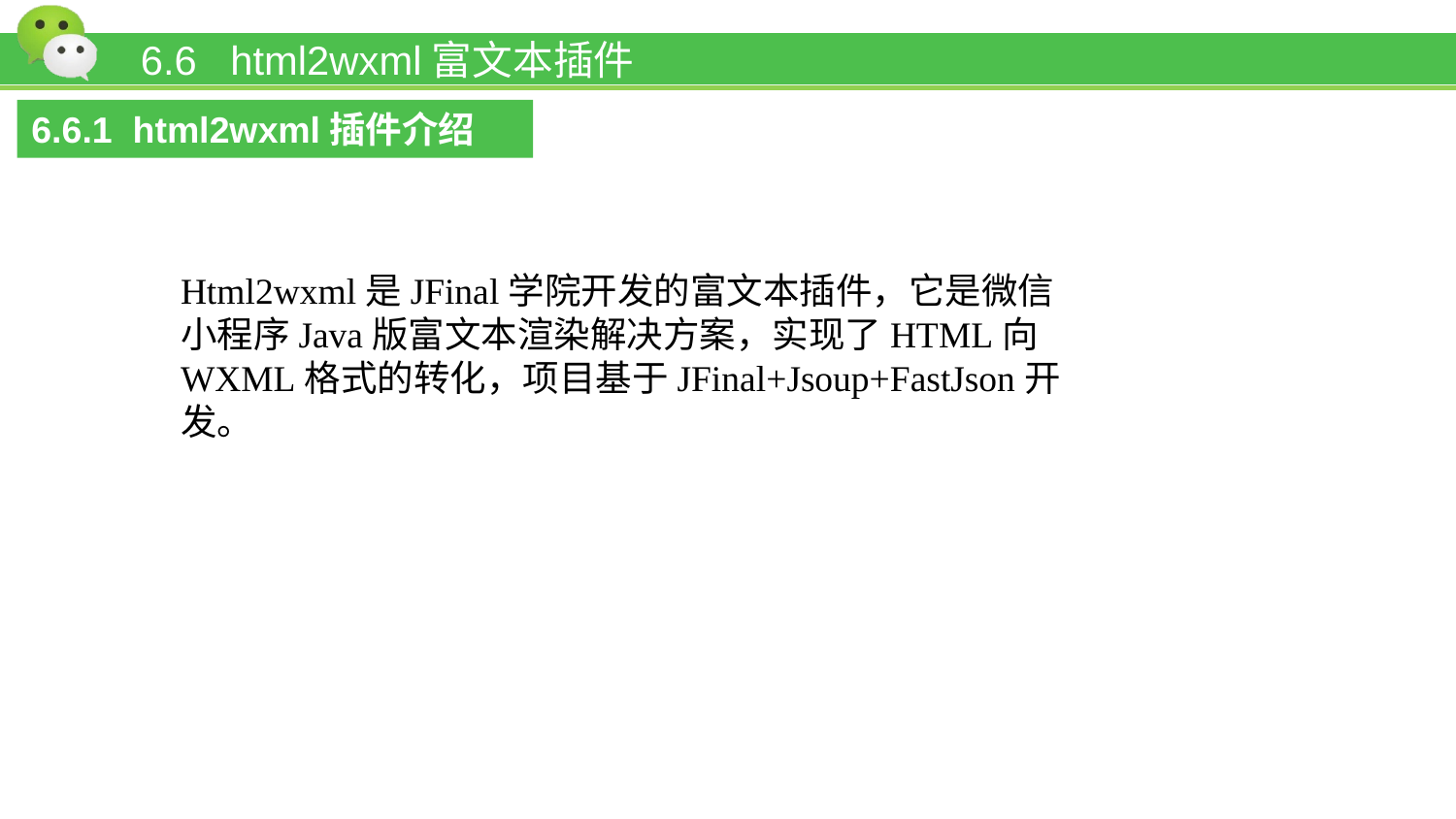

# 6.6   html2wxml富文本插件
6.6.1  html2wxml插件介绍
Html2wxml是JFinal学院开发的富文本插件，它是微信小程序Java版富文本渲染解决方案，实现了HTML向WXML格式的转化，项目基于JFinal+Jsoup+FastJson开发。